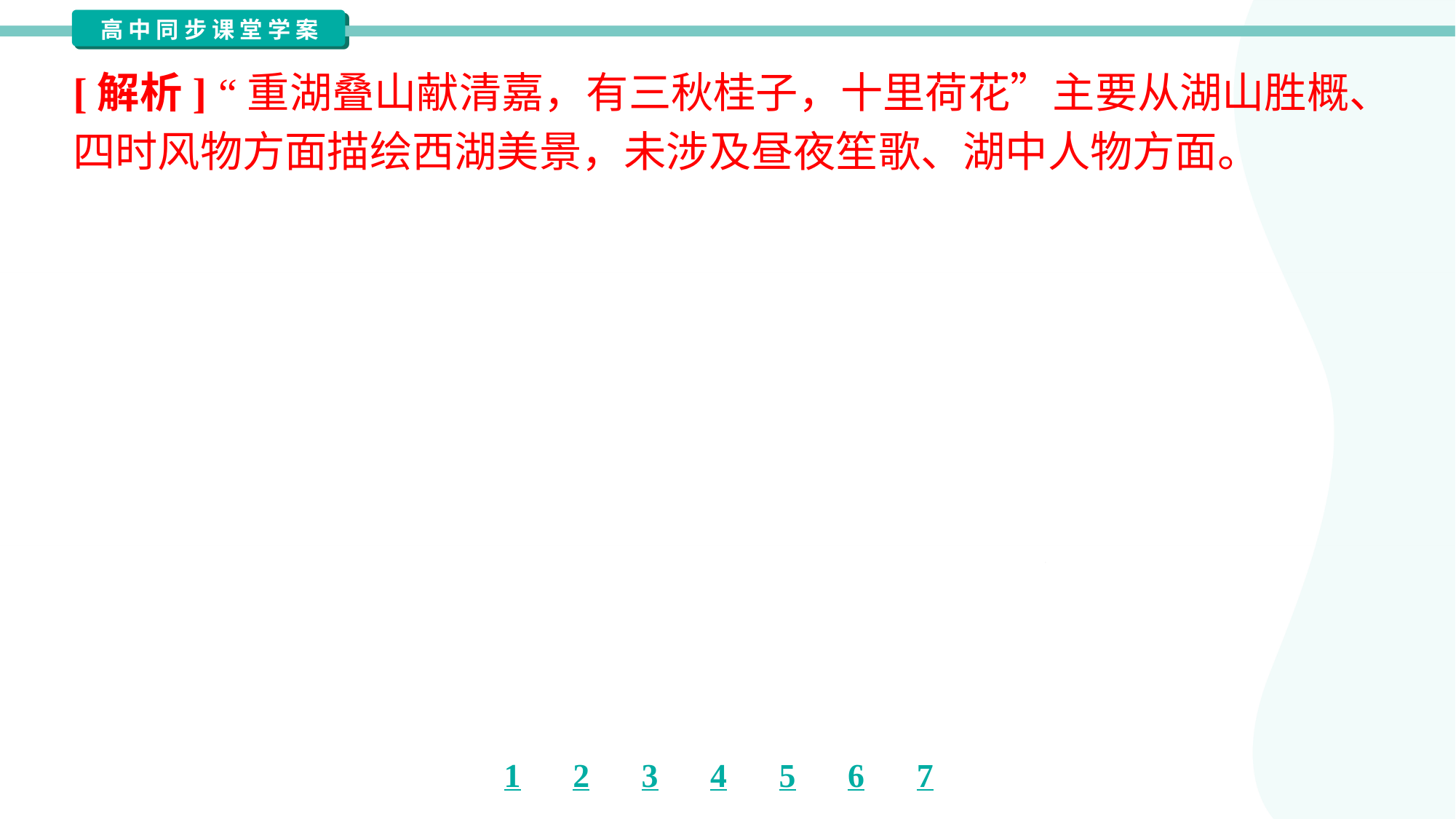

[解析] “重湖叠山献清嘉，有三秋桂子，十里荷花”主要从湖山胜概、
四时风物方面描绘西湖美景，未涉及昼夜笙歌、湖中人物方面。